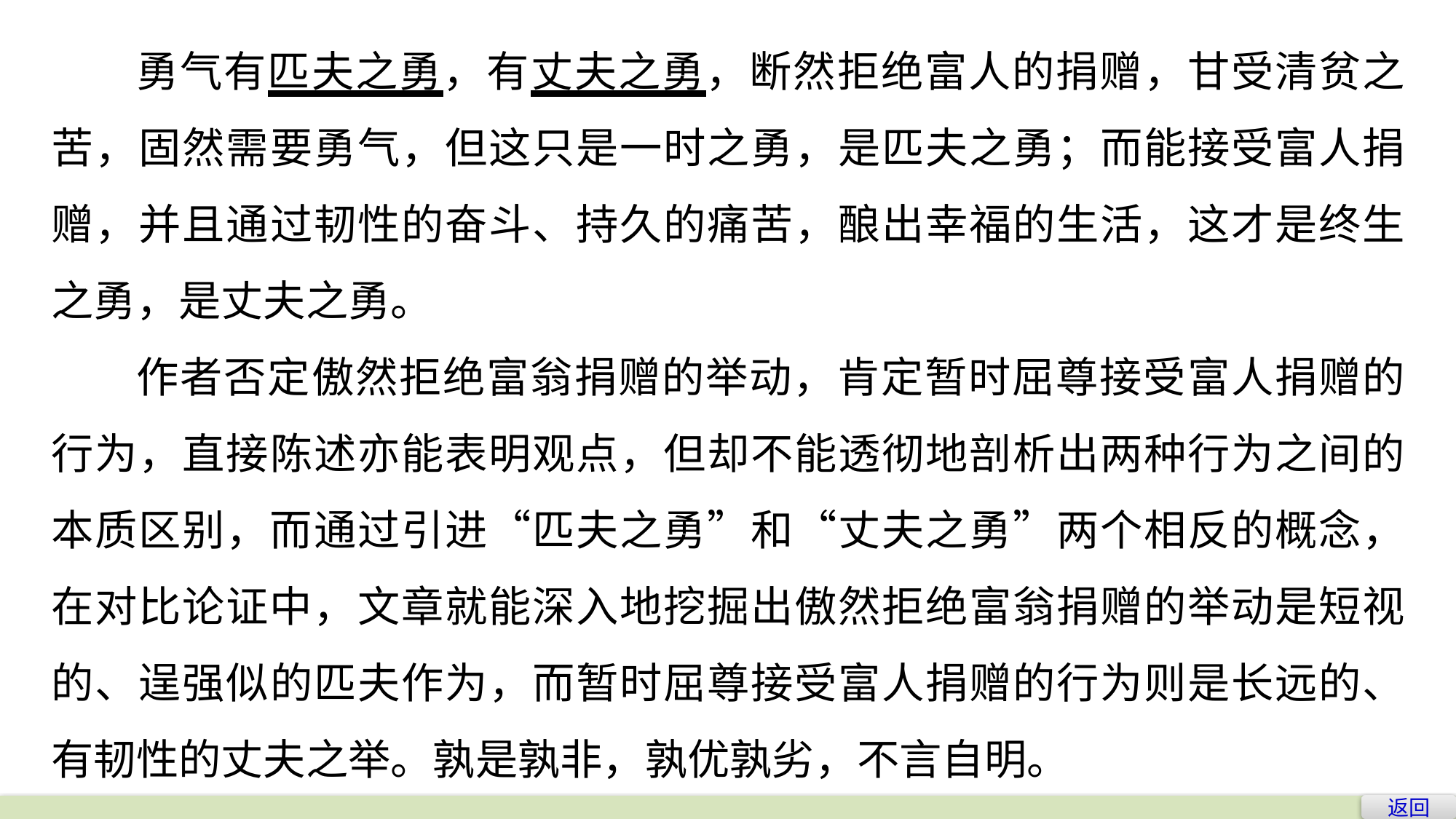

勇气有匹夫之勇，有丈夫之勇，断然拒绝富人的捐赠，甘受清贫之苦，固然需要勇气，但这只是一时之勇，是匹夫之勇；而能接受富人捐赠，并且通过韧性的奋斗、持久的痛苦，酿出幸福的生活，这才是终生之勇，是丈夫之勇。
作者否定傲然拒绝富翁捐赠的举动，肯定暂时屈尊接受富人捐赠的行为，直接陈述亦能表明观点，但却不能透彻地剖析出两种行为之间的本质区别，而通过引进“匹夫之勇”和“丈夫之勇”两个相反的概念，在对比论证中，文章就能深入地挖掘出傲然拒绝富翁捐赠的举动是短视的、逞强似的匹夫作为，而暂时屈尊接受富人捐赠的行为则是长远的、有韧性的丈夫之举。孰是孰非，孰优孰劣，不言自明。
返回